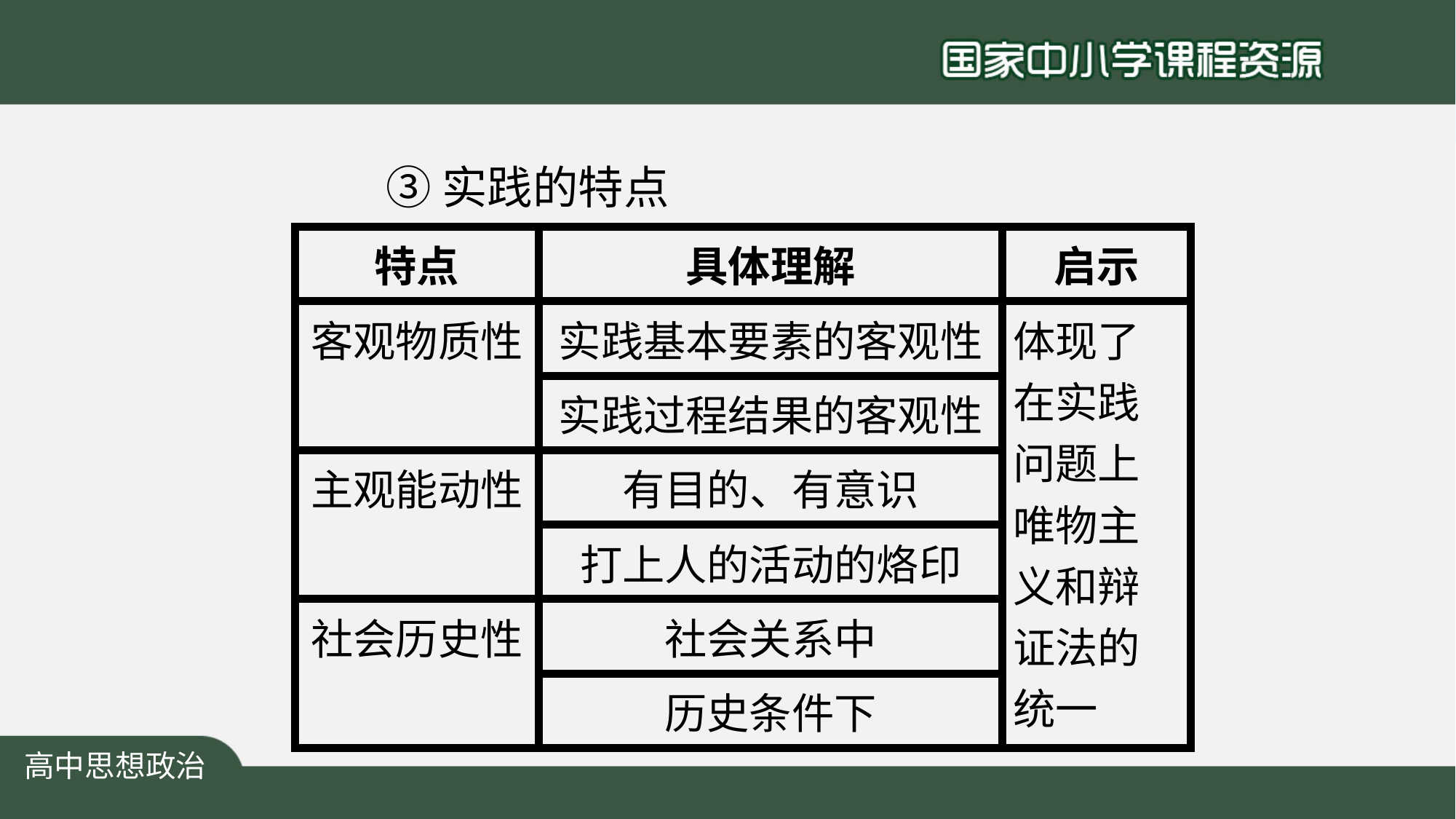

③实践的特点
| 特点 | 具体理解 | 启示 |
| --- | --- | --- |
| 客观物质性 | 实践基本要素的客观性 | 体现了在实践问题上唯物主义和辩证法的统一 |
|  | 实践过程结果的客观性 |  |
| 主观能动性 | 有目的、有意识 |  |
|  | 打上人的活动的烙印 |  |
| 社会历史性 | 社会关系中 |  |
|  | 历史条件下 |  |